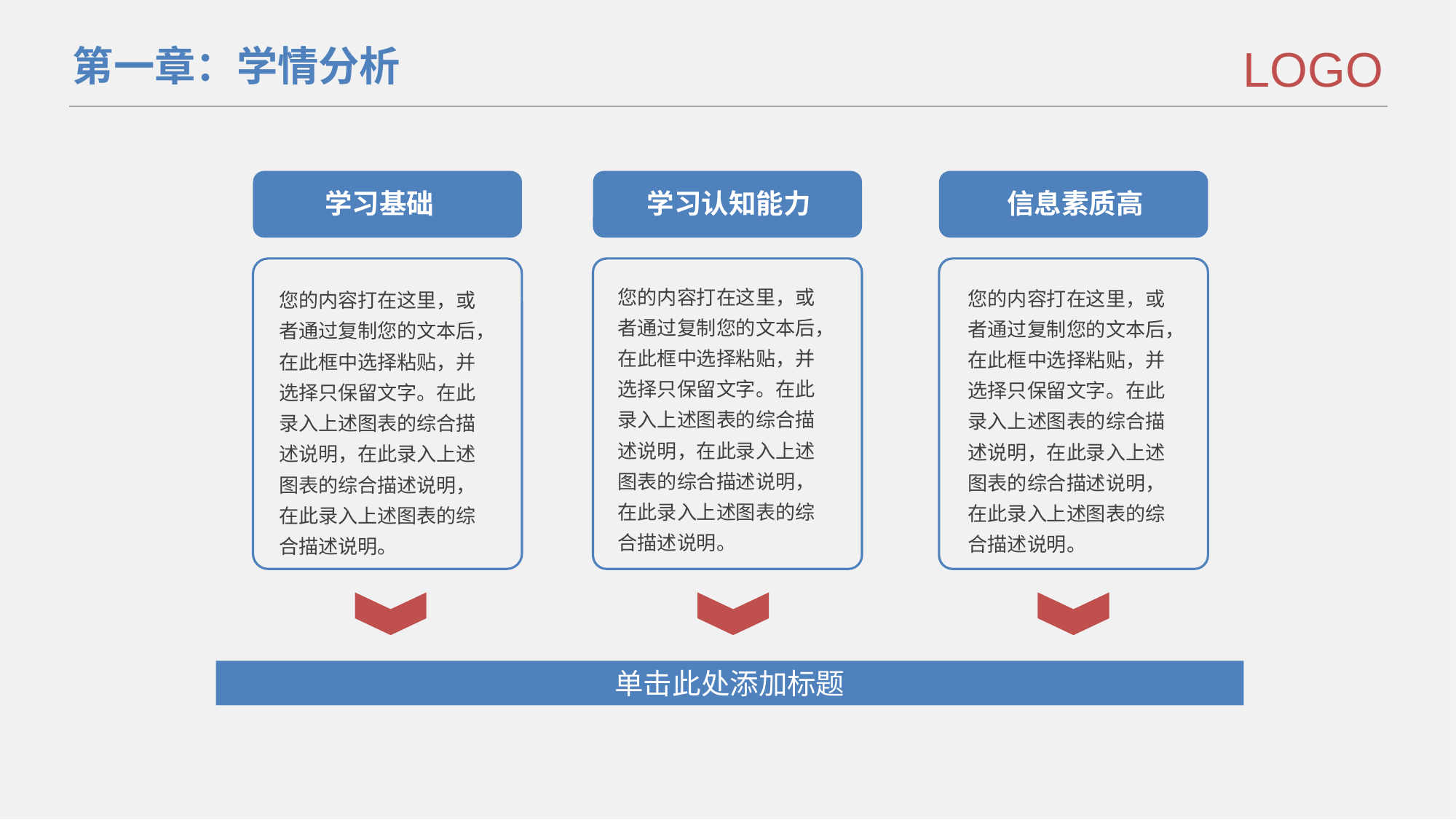

LOGO
第一章：学情分析

学习基础
学习认知能力
信息素质高

您的内容打在这里，或者通过复制您的文本后，在此框中选择粘贴，并选择只保留文字。在此录入上述图表的综合描述说明，在此录入上述图表的综合描述说明，在此录入上述图表的综合描述说明。
您的内容打在这里，或者通过复制您的文本后，在此框中选择粘贴，并选择只保留文字。在此录入上述图表的综合描述说明，在此录入上述图表的综合描述说明，在此录入上述图表的综合描述说明。
您的内容打在这里，或者通过复制您的文本后，在此框中选择粘贴，并选择只保留文字。在此录入上述图表的综合描述说明，在此录入上述图表的综合描述说明，在此录入上述图表的综合描述说明。

单击此处添加标题